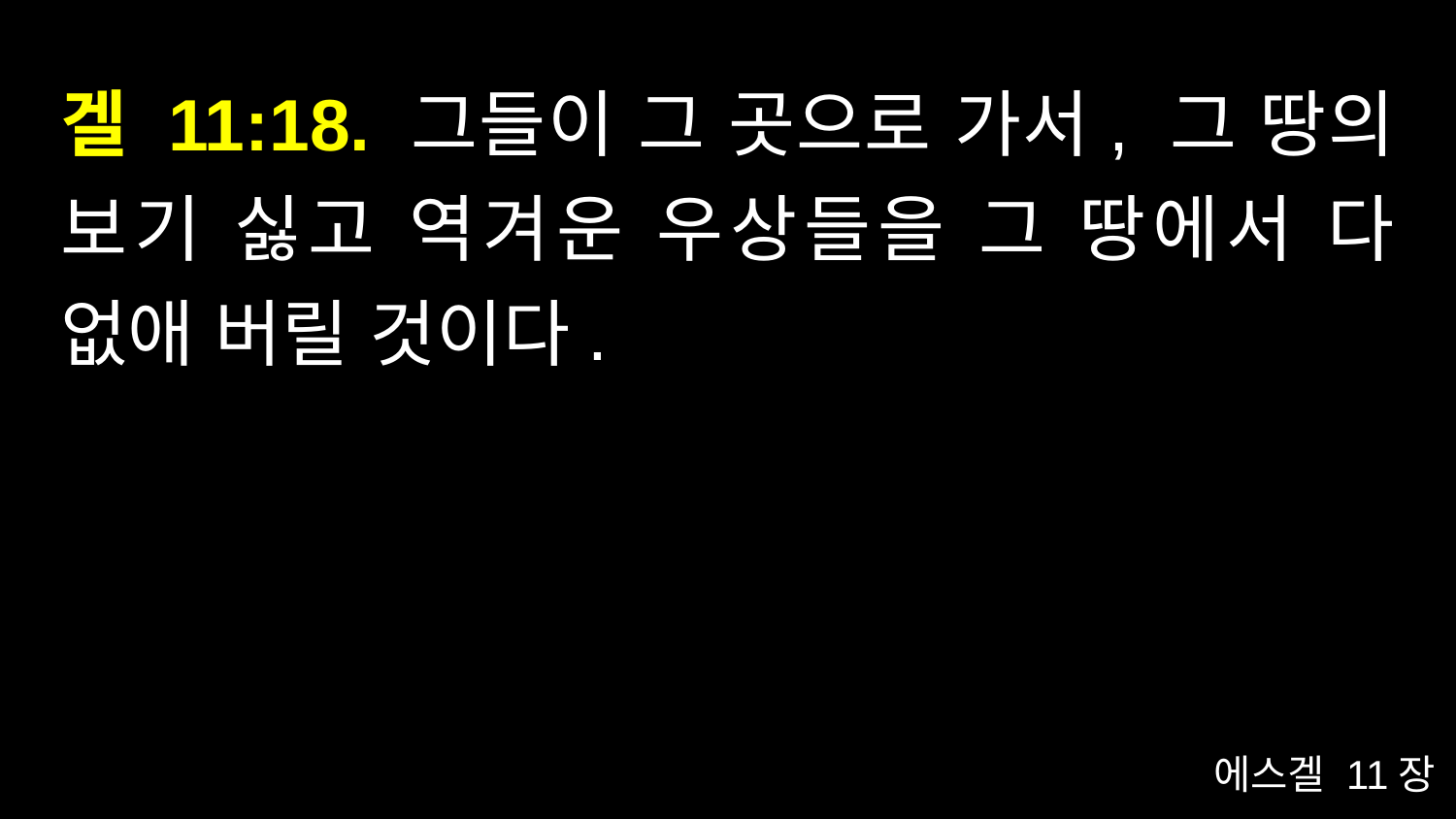

# 겔 11:18. 그들이 그 곳으로 가서, 그 땅의 보기 싫고 역겨운 우상들을 그 땅에서 다 없애 버릴 것이다.
에스겔 11장